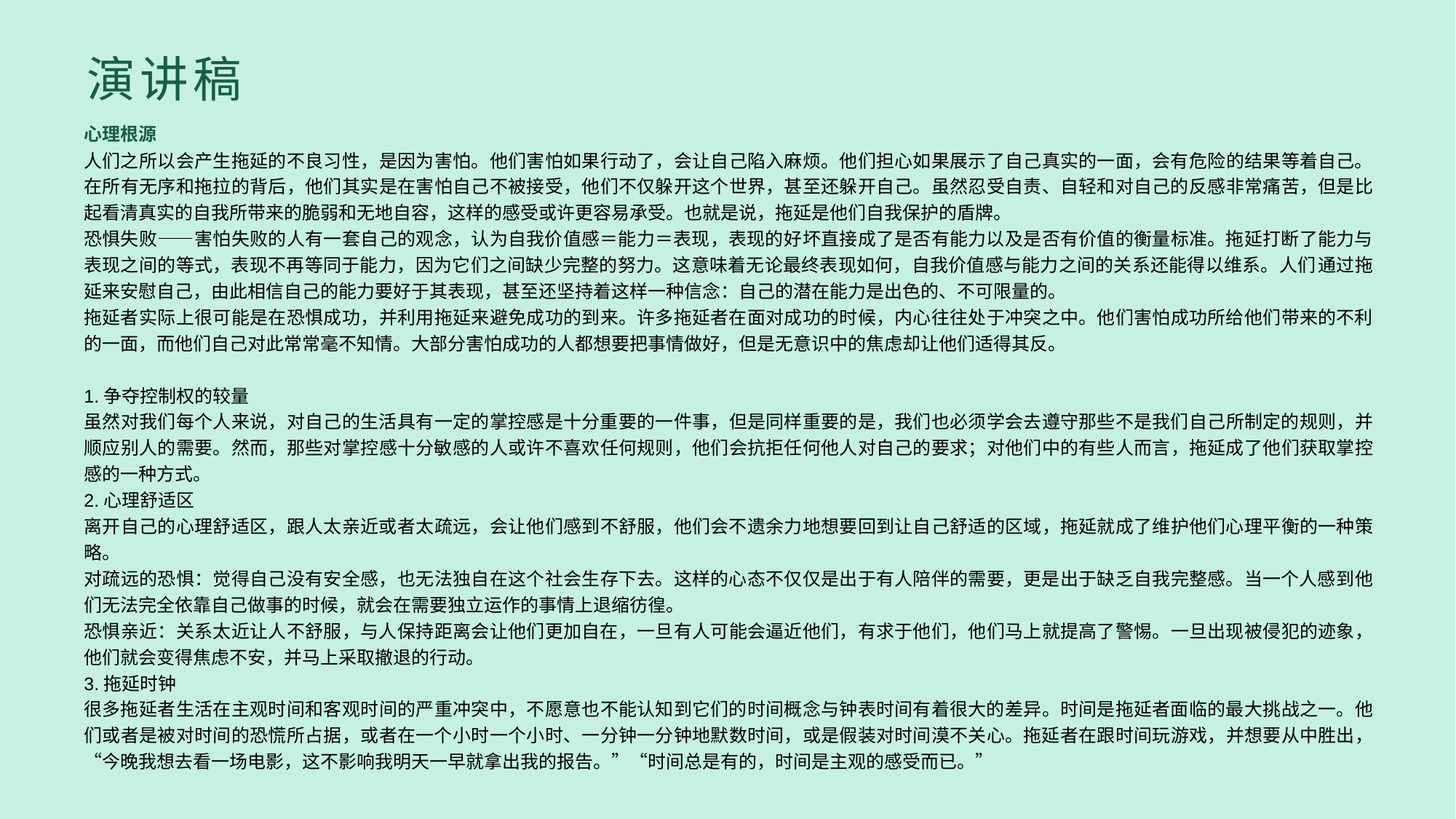

演讲稿
心理根源
人们之所以会产生拖延的不良习性，是因为害怕。他们害怕如果行动了，会让自己陷入麻烦。他们担心如果展示了自己真实的一面，会有危险的结果等着自己。在所有无序和拖拉的背后，他们其实是在害怕自己不被接受，他们不仅躲开这个世界，甚至还躲开自己。虽然忍受自责、自轻和对自己的反感非常痛苦，但是比起看清真实的自我所带来的脆弱和无地自容，这样的感受或许更容易承受。也就是说，拖延是他们自我保护的盾牌。
恐惧失败——害怕失败的人有一套自己的观念，认为自我价值感＝能力＝表现，表现的好坏直接成了是否有能力以及是否有价值的衡量标准。拖延打断了能力与表现之间的等式，表现不再等同于能力，因为它们之间缺少完整的努力。这意味着无论最终表现如何，自我价值感与能力之间的关系还能得以维系。人们通过拖延来安慰自己，由此相信自己的能力要好于其表现，甚至还坚持着这样一种信念：自己的潜在能力是出色的、不可限量的。
拖延者实际上很可能是在恐惧成功，并利用拖延来避免成功的到来。许多拖延者在面对成功的时候，内心往往处于冲突之中。他们害怕成功所给他们带来的不利的一面，而他们自己对此常常毫不知情。大部分害怕成功的人都想要把事情做好，但是无意识中的焦虑却让他们适得其反。

1.争夺控制权的较量
虽然对我们每个人来说，对自己的生活具有一定的掌控感是十分重要的一件事，但是同样重要的是，我们也必须学会去遵守那些不是我们自己所制定的规则，并顺应别人的需要。然而，那些对掌控感十分敏感的人或许不喜欢任何规则，他们会抗拒任何他人对自己的要求；对他们中的有些人而言，拖延成了他们获取掌控感的一种方式。
2.心理舒适区
离开自己的心理舒适区，跟人太亲近或者太疏远，会让他们感到不舒服，他们会不遗余力地想要回到让自己舒适的区域，拖延就成了维护他们心理平衡的一种策略。
对疏远的恐惧：觉得自己没有安全感，也无法独自在这个社会生存下去。这样的心态不仅仅是出于有人陪伴的需要，更是出于缺乏自我完整感。当一个人感到他们无法完全依靠自己做事的时候，就会在需要独立运作的事情上退缩彷徨。
恐惧亲近：关系太近让人不舒服，与人保持距离会让他们更加自在，一旦有人可能会逼近他们，有求于他们，他们马上就提高了警惕。一旦出现被侵犯的迹象，他们就会变得焦虑不安，并马上采取撤退的行动。
3.拖延时钟
很多拖延者生活在主观时间和客观时间的严重冲突中，不愿意也不能认知到它们的时间概念与钟表时间有着很大的差异。时间是拖延者面临的最大挑战之一。他们或者是被对时间的恐慌所占据，或者在一个小时一个小时、一分钟一分钟地默数时间，或是假装对时间漠不关心。拖延者在跟时间玩游戏，并想要从中胜出，“今晚我想去看一场电影，这不影响我明天一早就拿出我的报告。”“时间总是有的，时间是主观的感受而已。”